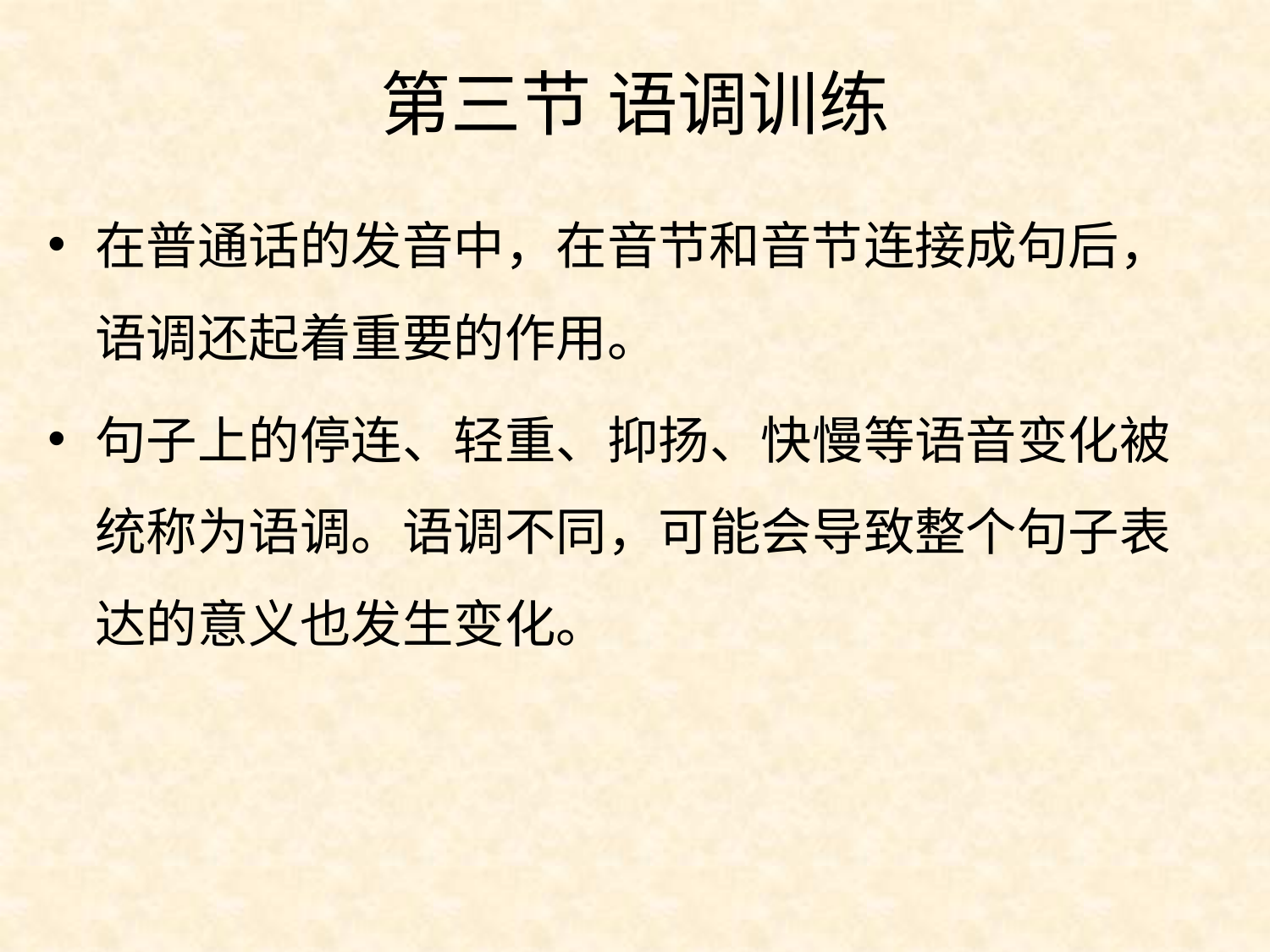

# 第三节 语调训练
在普通话的发音中，在音节和音节连接成句后，语调还起着重要的作用。
句子上的停连、轻重、抑扬、快慢等语音变化被统称为语调。语调不同，可能会导致整个句子表达的意义也发生变化。